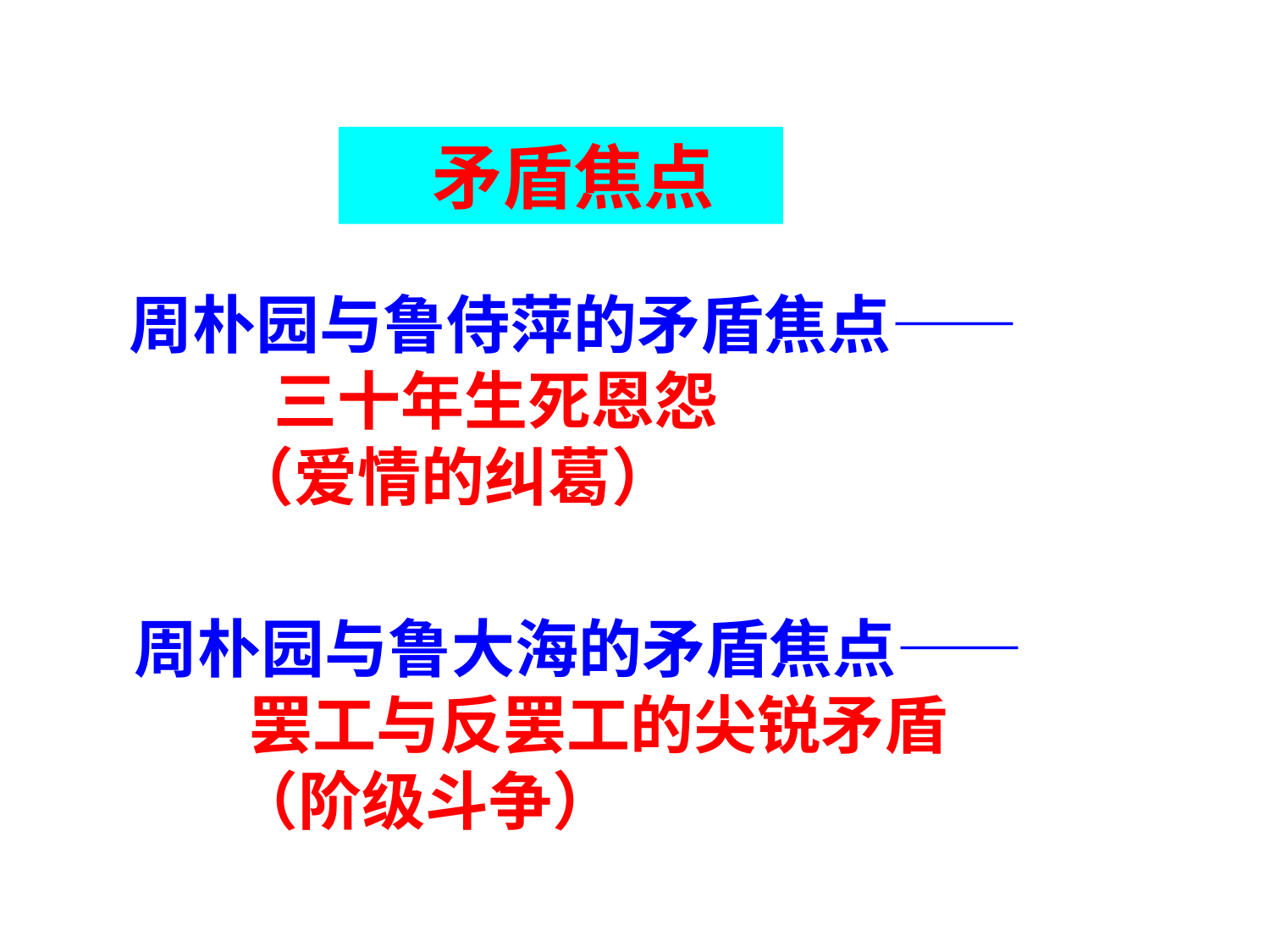

矛盾焦点
周朴园与鲁侍萍的矛盾焦点——
         三十年生死恩怨
      （爱情的纠葛）
   周朴园与鲁大海的矛盾焦点——
           罢工与反罢工的尖锐矛盾
          （阶级斗争）